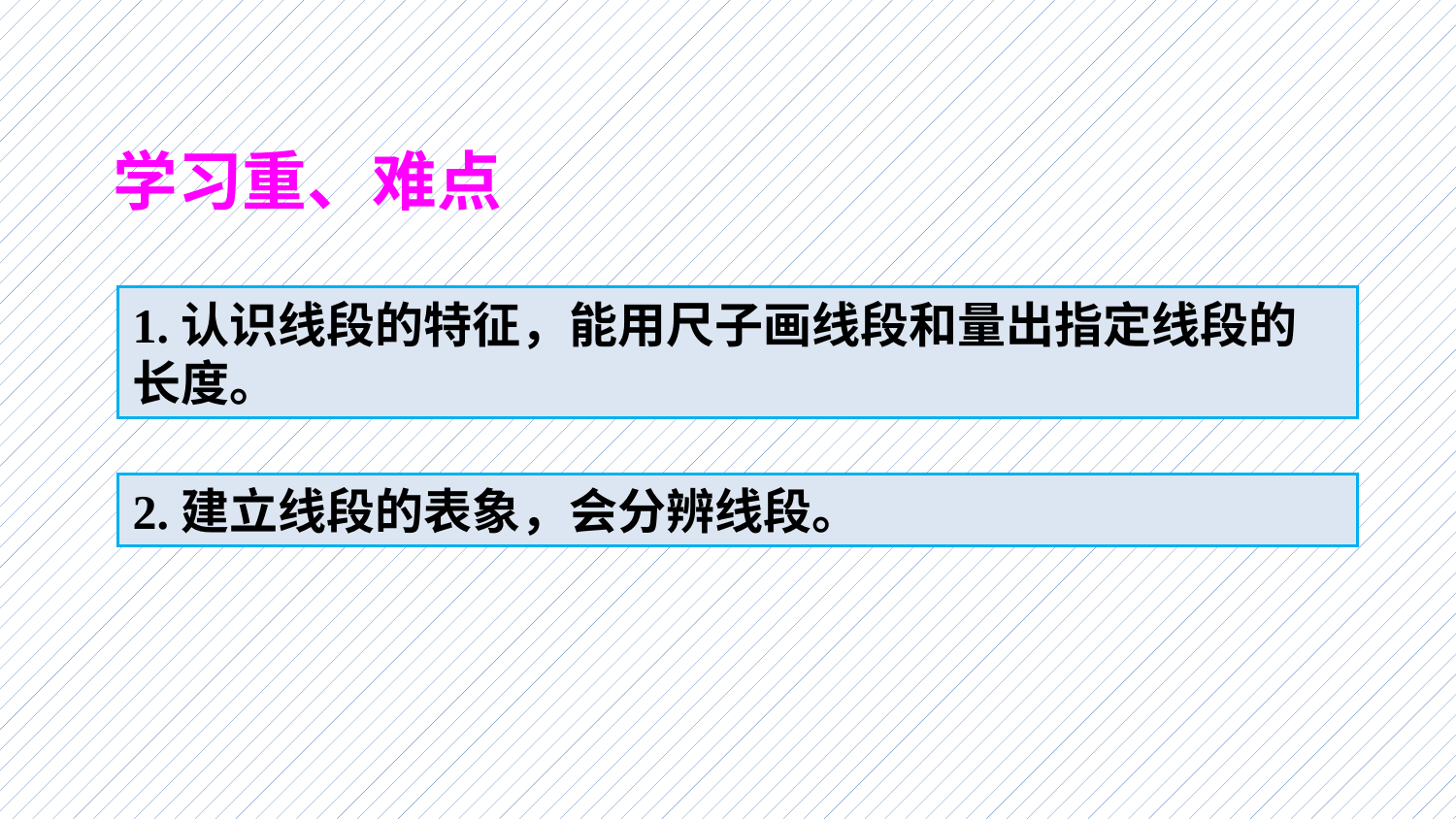

学习重、难点
1.认识线段的特征，能用尺子画线段和量出指定线段的长度。
2.建立线段的表象，会分辨线段。